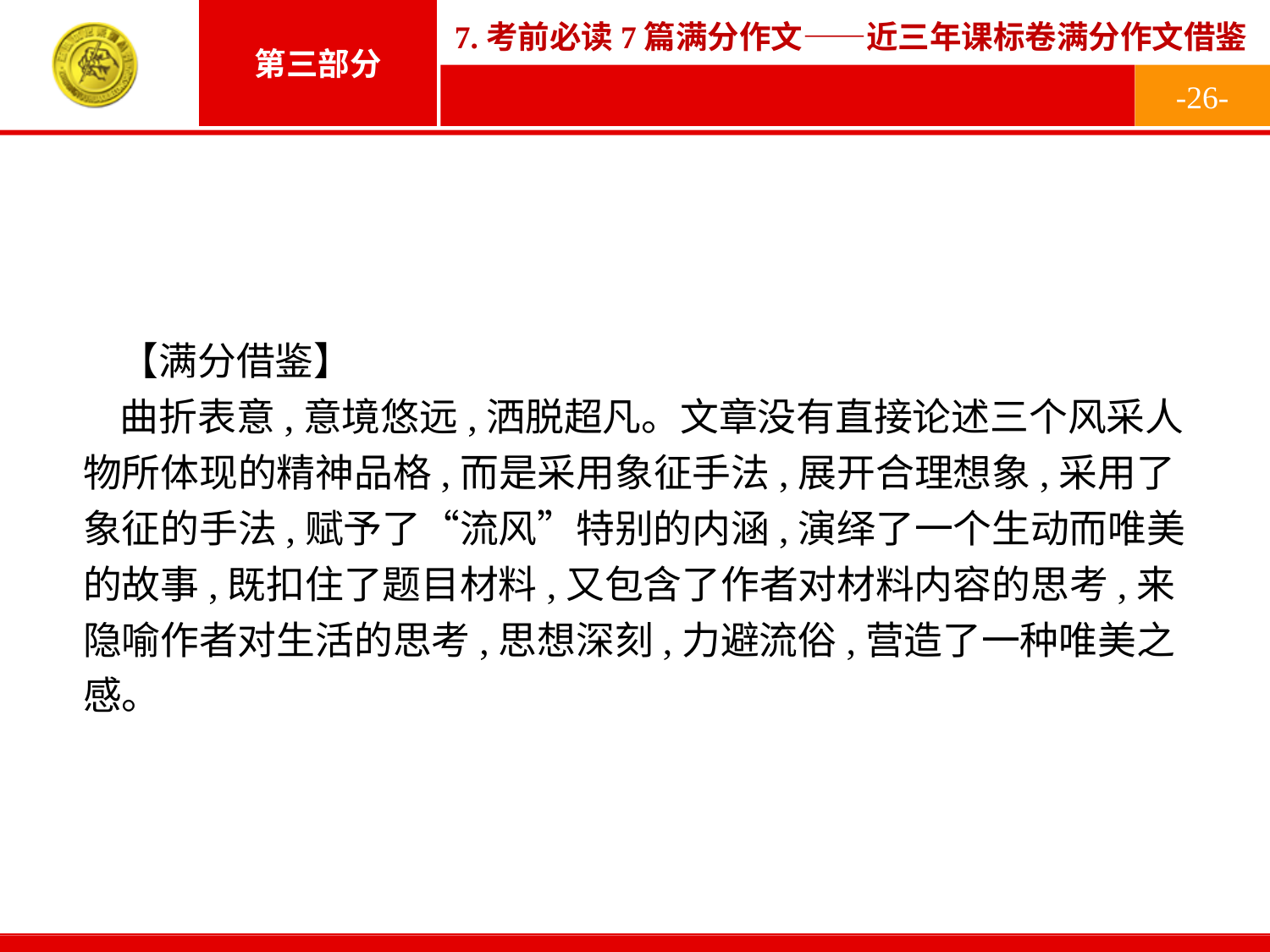

-26-
【满分借鉴】
曲折表意,意境悠远,洒脱超凡。文章没有直接论述三个风采人物所体现的精神品格,而是采用象征手法,展开合理想象,采用了象征的手法,赋予了“流风”特别的内涵,演绎了一个生动而唯美的故事,既扣住了题目材料,又包含了作者对材料内容的思考,来隐喻作者对生活的思考,思想深刻,力避流俗,营造了一种唯美之感。